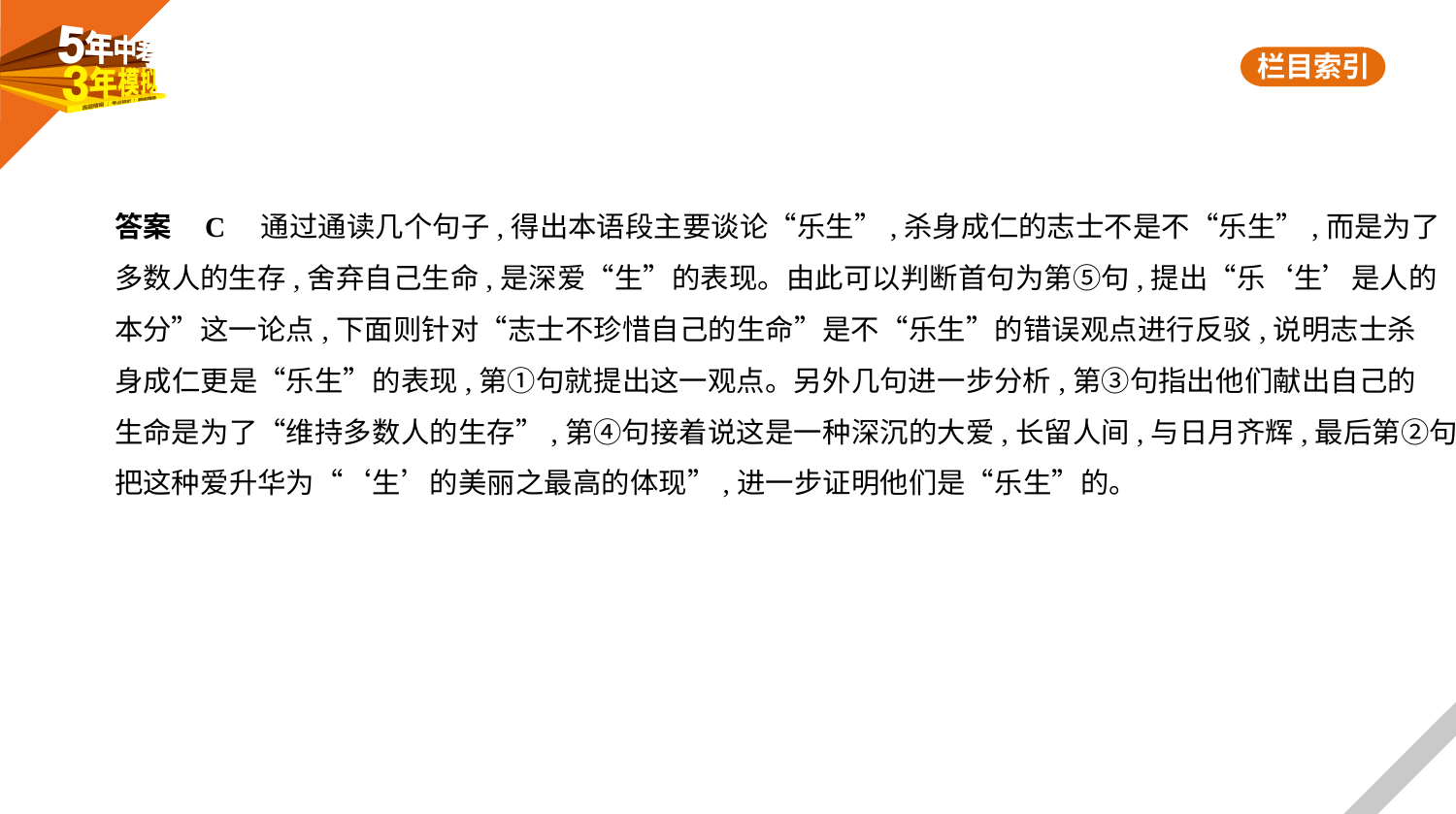

答案    C　通过通读几个句子,得出本语段主要谈论“乐生”,杀身成仁的志士不是不“乐生”,而是为了
多数人的生存,舍弃自己生命,是深爱“生”的表现。由此可以判断首句为第⑤句,提出“乐‘生’是人的
本分”这一论点,下面则针对“志士不珍惜自己的生命”是不“乐生”的错误观点进行反驳,说明志士杀
身成仁更是“乐生”的表现,第①句就提出这一观点。另外几句进一步分析,第③句指出他们献出自己的
生命是为了“维持多数人的生存”,第④句接着说这是一种深沉的大爱,长留人间,与日月齐辉,最后第②句
把这种爱升华为“‘生’的美丽之最高的体现”,进一步证明他们是“乐生”的。